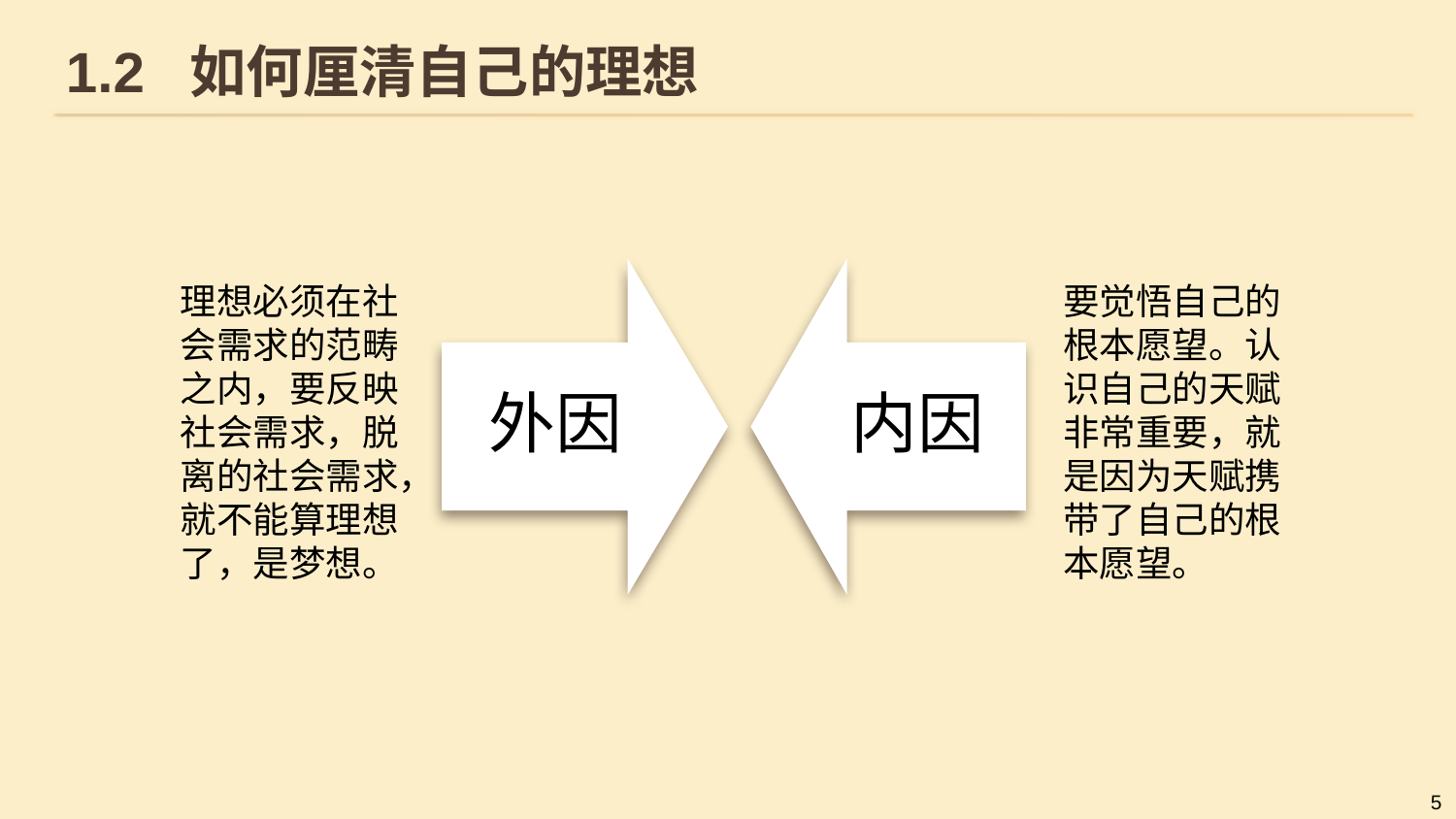

# 1.2  如何厘清自己的理想
外因
内因
理想必须在社会需求的范畴之内，要反映社会需求，脱离的社会需求，就不能算理想了，是梦想。
要觉悟自己的根本愿望。认识自己的天赋非常重要，就是因为天赋携带了自己的根本愿望。
5